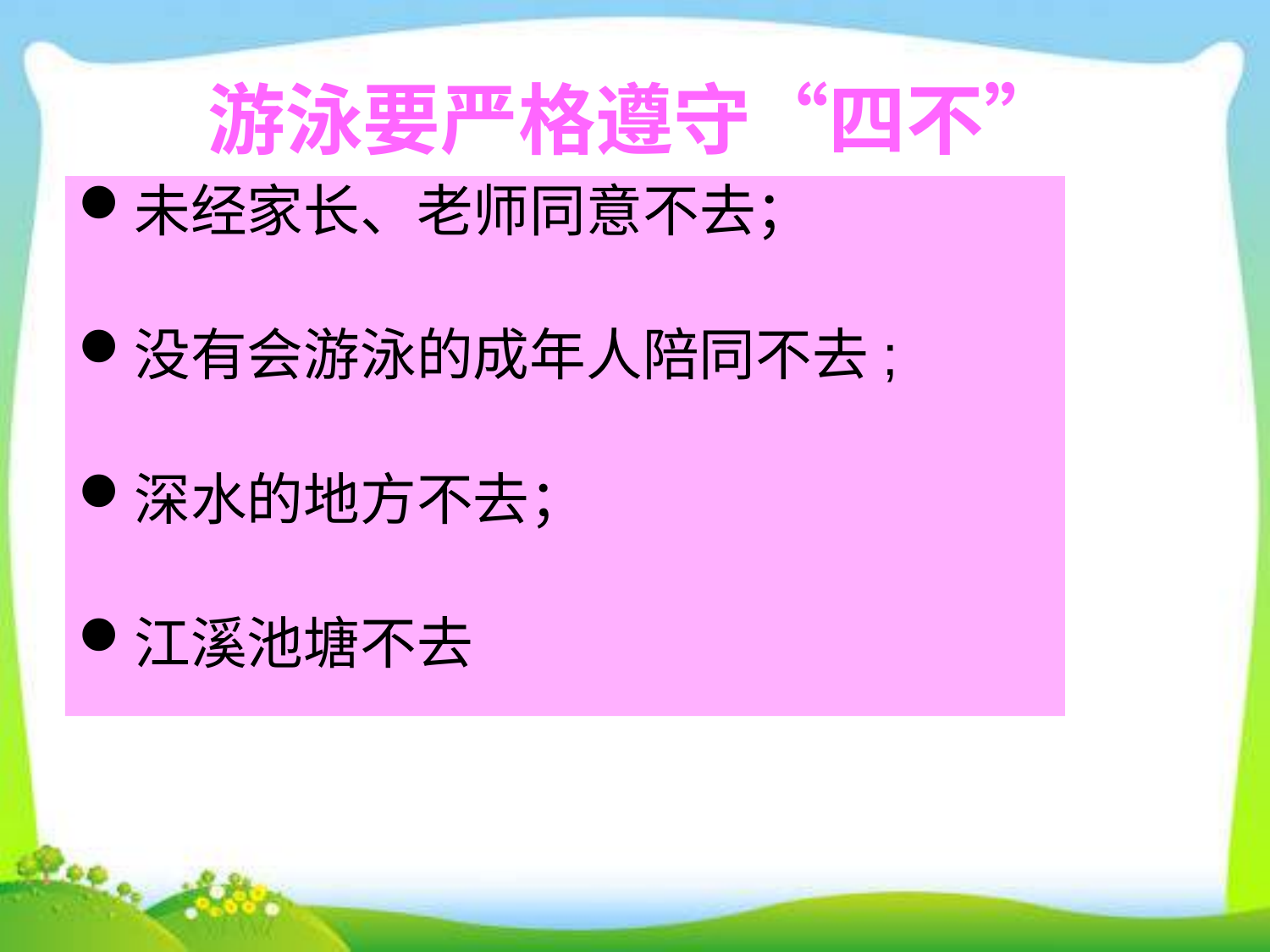

# 游泳要严格遵守“四不”
未经家长、老师同意不去；

没有会游泳的成年人陪同不去;

深水的地方不去；

江溪池塘不去